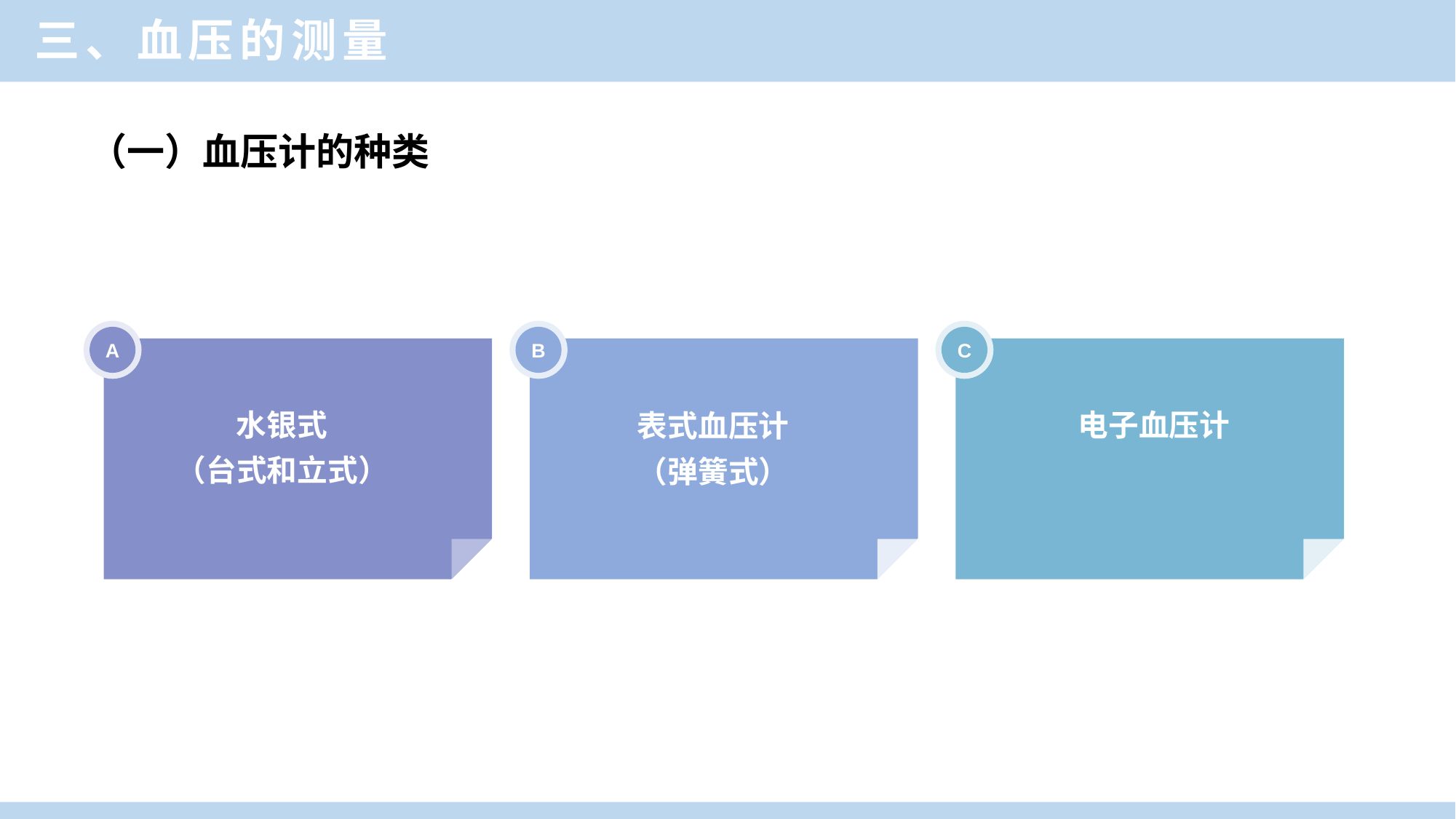

三、血压的测量
（一）血压计的种类

A
B
C

水银式
（台式和立式）
表式血压计
（弹簧式）
电子血压计